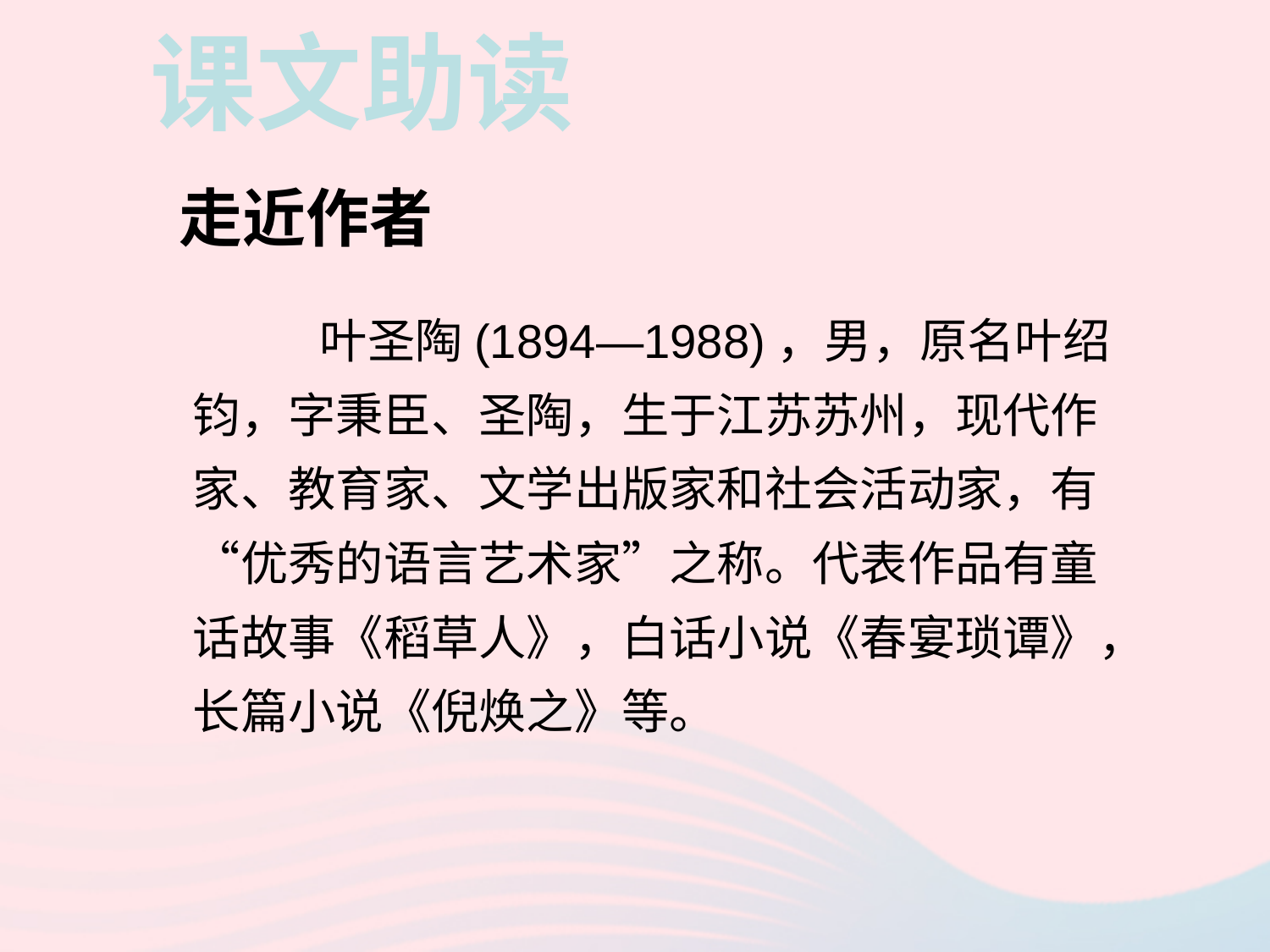

课文助读
走近作者
	叶圣陶(1894—1988)，男，原名叶绍钧，字秉臣、圣陶，生于江苏苏州，现代作家、教育家、文学出版家和社会活动家，有“优秀的语言艺术家”之称。代表作品有童话故事《稻草人》，白话小说《春宴琐谭》，长篇小说《倪焕之》等。